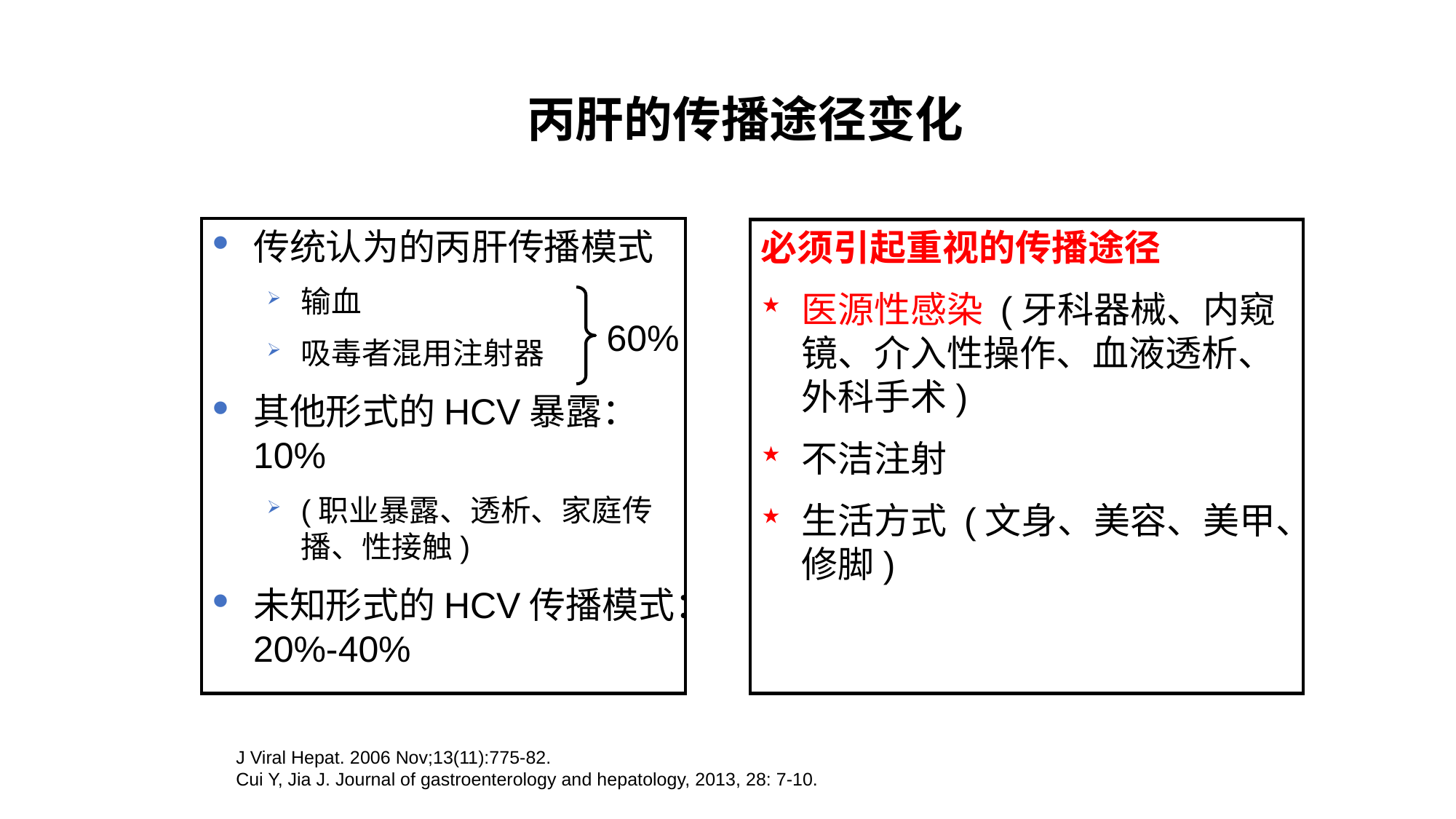

丙肝的传播途径变化
传统认为的丙肝传播模式
输血
吸毒者混用注射器
其他形式的HCV暴露：10%
(职业暴露、透析、家庭传播、性接触)
未知形式的HCV传播模式：20%-40%
必须引起重视的传播途径
医源性感染 (牙科器械、内窥镜、介入性操作、血液透析、外科手术)
不洁注射
生活方式 (文身、美容、美甲、修脚)

60%
J Viral Hepat. 2006 Nov;13(11):775-82.
Cui Y, Jia J. Journal of gastroenterology and hepatology, 2013, 28: 7-10.